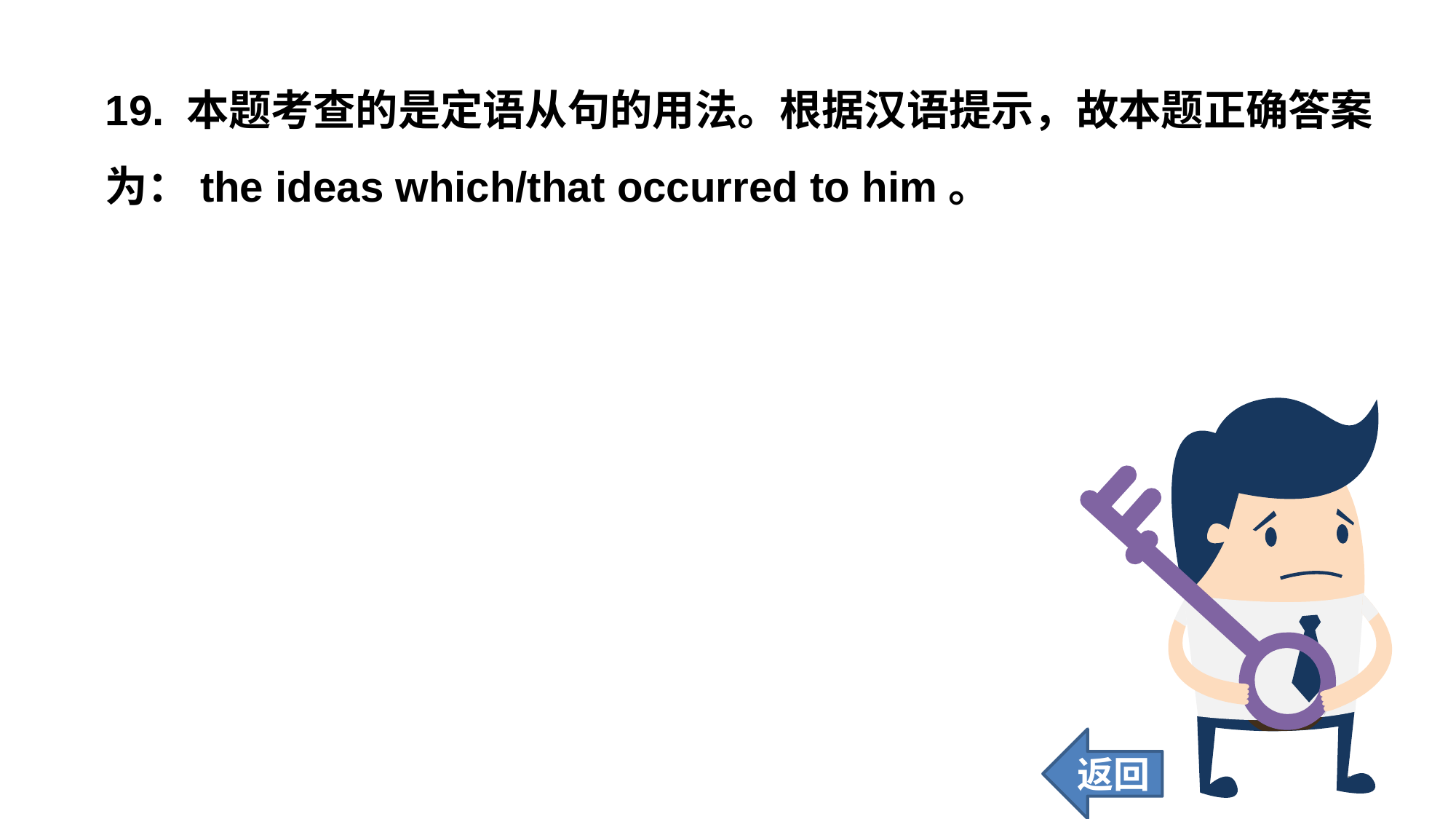

19. 本题考查的是定语从句的用法。根据汉语提示，故本题正确答案为：the ideas which/that occurred to him。

返回
162